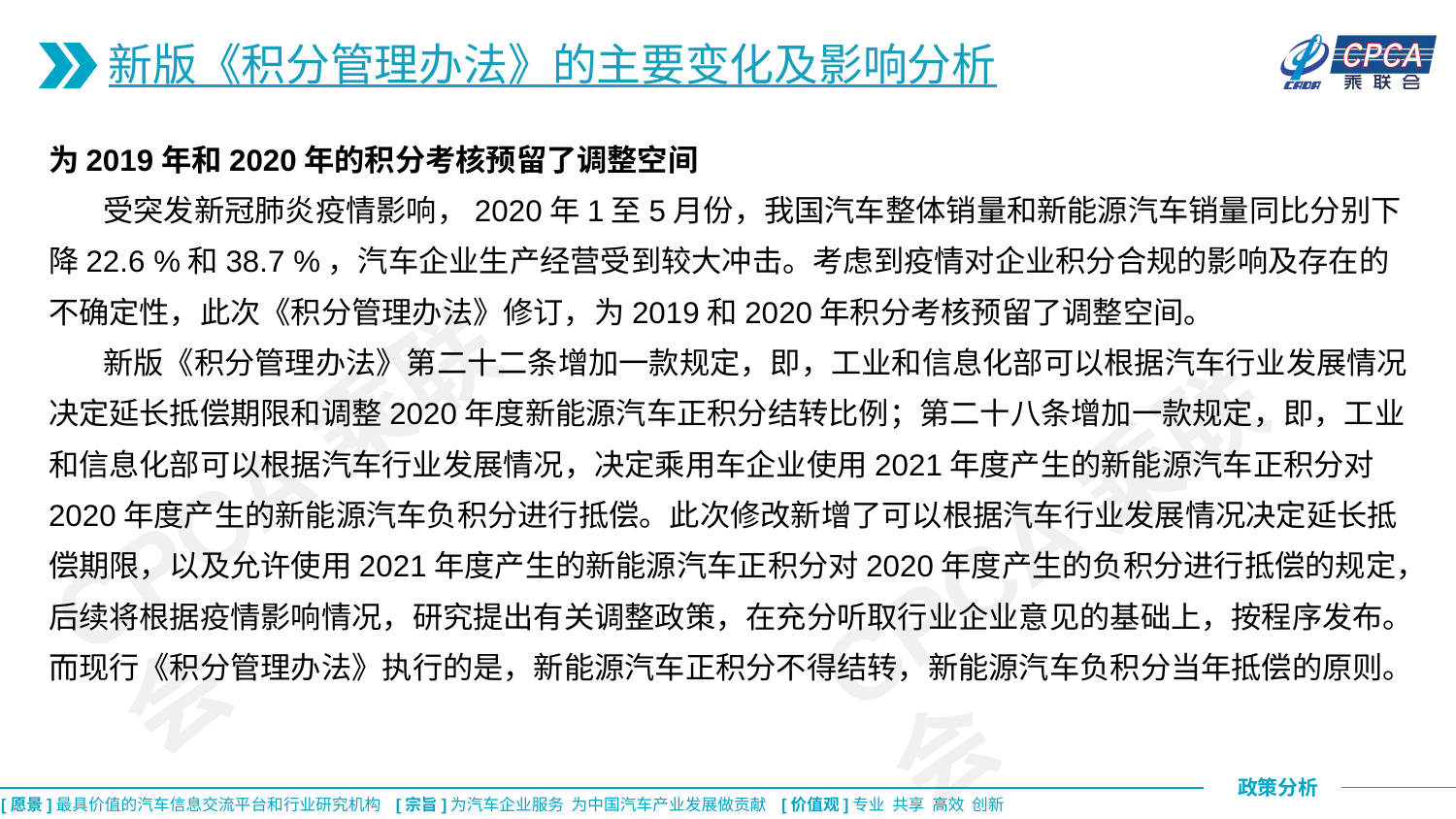

新版《积分管理办法》的主要变化及影响分析
为2019年和2020年的积分考核预留了调整空间
       受突发新冠肺炎疫情影响，2020年1至5月份，我国汽车整体销量和新能源汽车销量同比分别下降22.6 %和38.7 %，汽车企业生产经营受到较大冲击。考虑到疫情对企业积分合规的影响及存在的不确定性，此次《积分管理办法》修订，为2019和2020年积分考核预留了调整空间。
       新版《积分管理办法》第二十二条增加一款规定，即，工业和信息化部可以根据汽车行业发展情况决定延长抵偿期限和调整2020年度新能源汽车正积分结转比例；第二十八条增加一款规定，即，工业和信息化部可以根据汽车行业发展情况，决定乘用车企业使用2021年度产生的新能源汽车正积分对2020年度产生的新能源汽车负积分进行抵偿。此次修改新增了可以根据汽车行业发展情况决定延长抵偿期限，以及允许使用2021年度产生的新能源汽车正积分对2020年度产生的负积分进行抵偿的规定，后续将根据疫情影响情况，研究提出有关调整政策，在充分听取行业企业意见的基础上，按程序发布。而现行《积分管理办法》执行的是，新能源汽车正积分不得结转，新能源汽车负积分当年抵偿的原则。
CPCA乘联会
CPCA乘联会